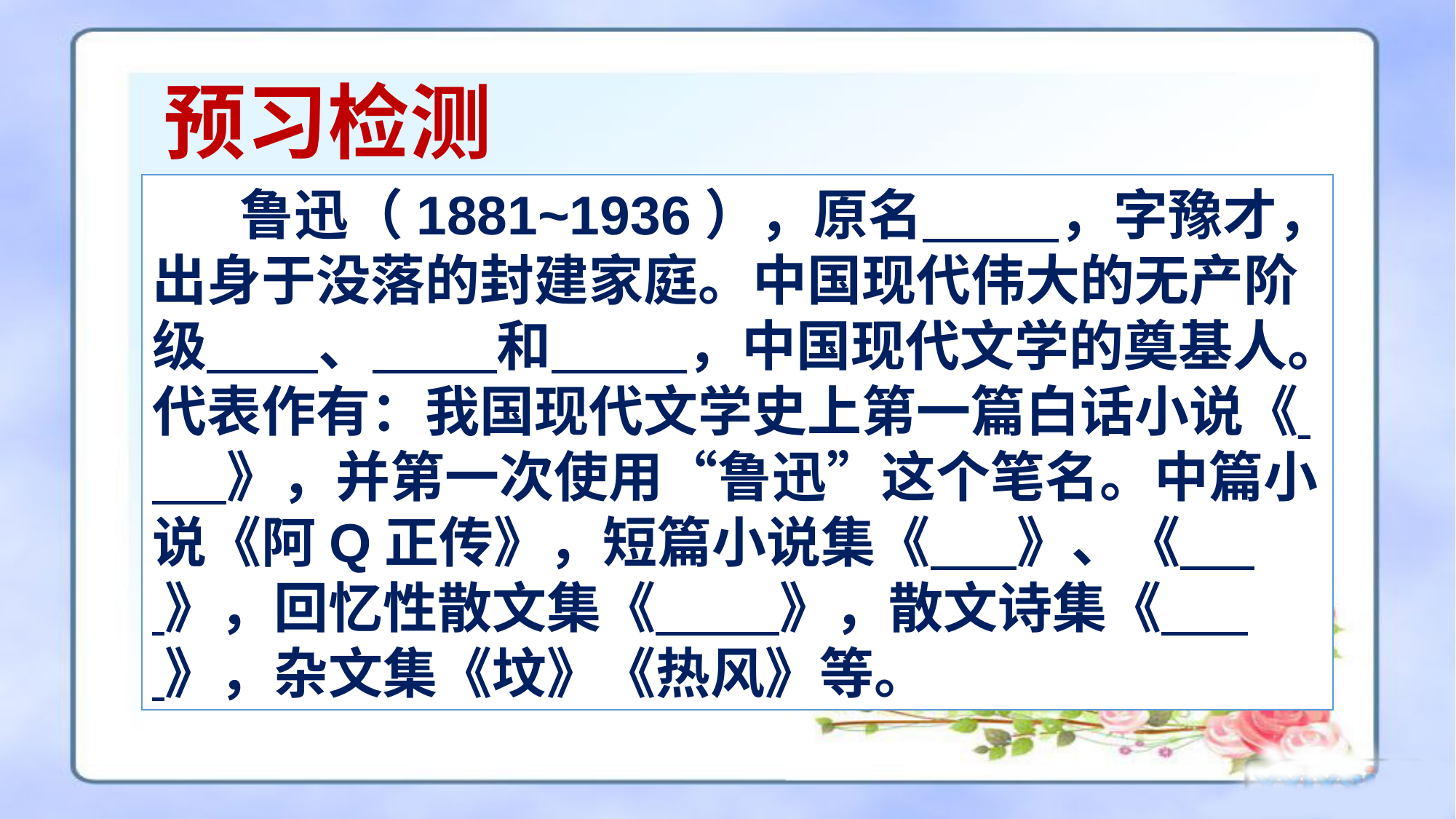

预习检测
      鲁迅（1881~1936），原名           ，字豫才，出身于没落的封建家庭。中国现代伟大的无产阶级         、          和           ，中国现代文学的奠基人。代表作有：我国现代文学史上第一篇白话小说《        》，并第一次使用“鲁迅”这个笔名。中篇小说《阿Q正传》，短篇小说集《       》、《        》，回忆性散文集《          》，散文诗集《         》，杂文集《坟》《热风》等。